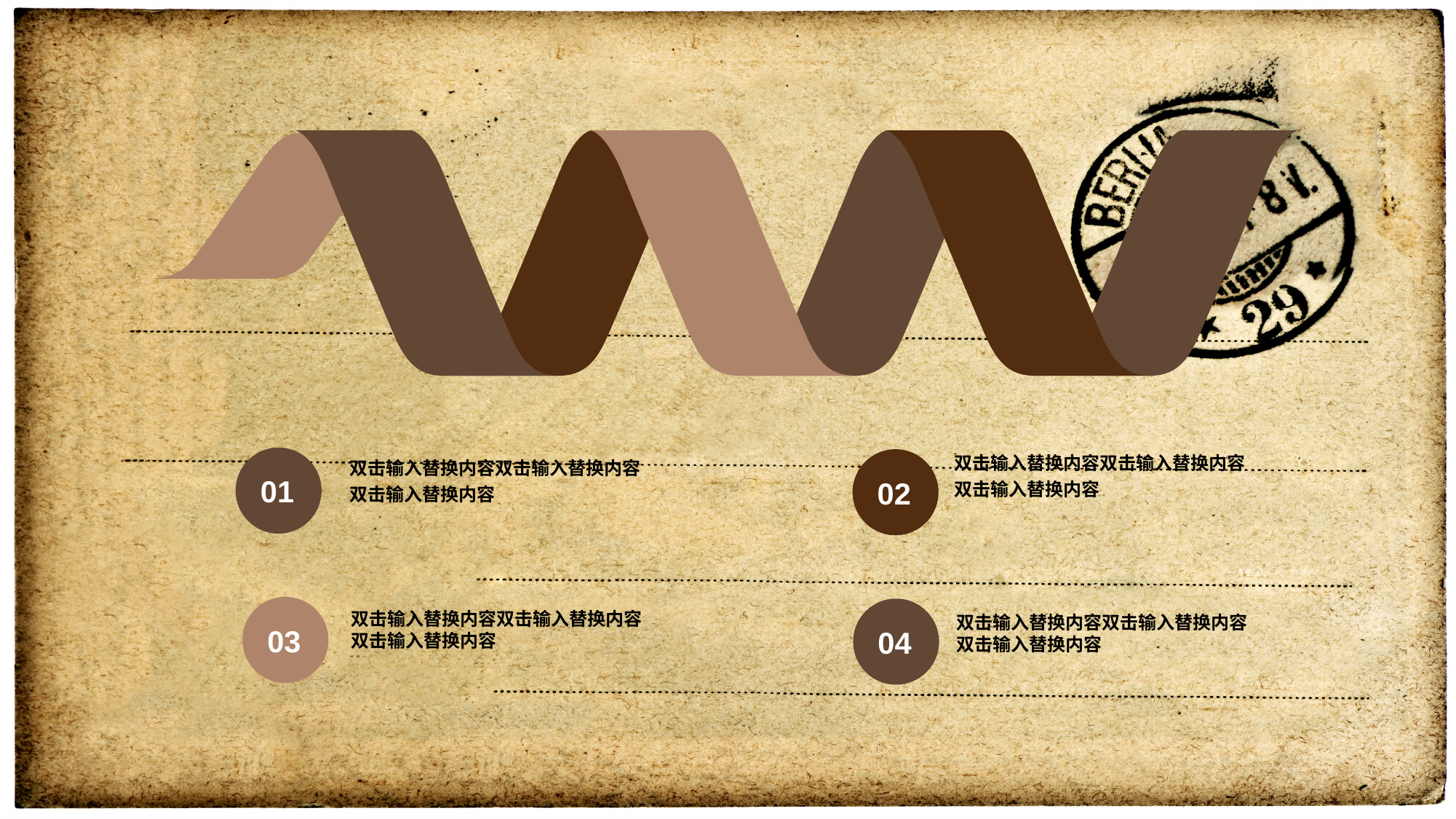

双击输入替换内容双击输入替换内容
双击输入替换内容

双击输入替换内容双击输入替换内容
双击输入替换内容

01
02

双击输入替换内容双击输入替换内容
双击输入替换内容

03
04
双击输入替换内容双击输入替换内容
双击输入替换内容